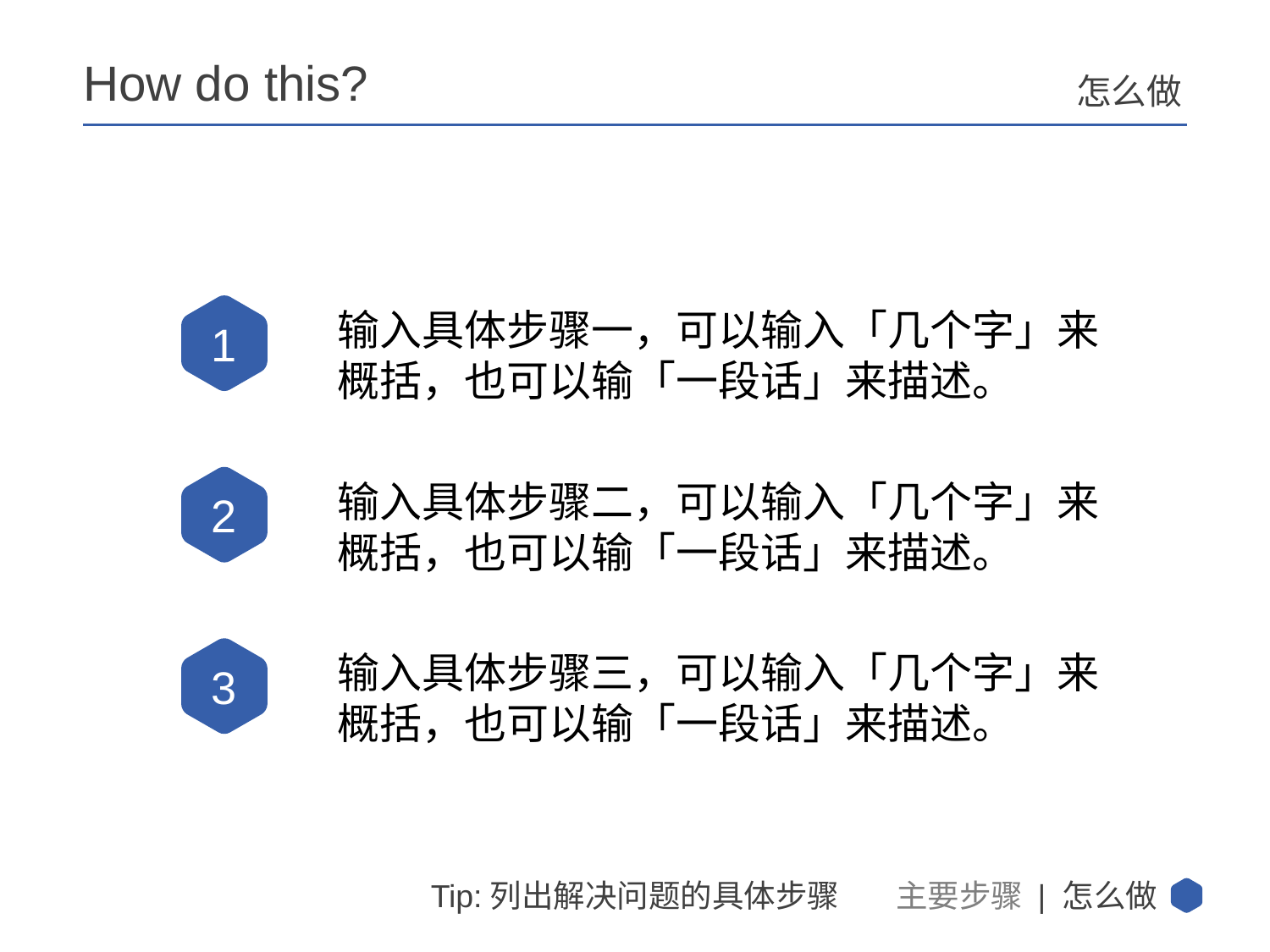

How do this?
怎么做
1
输入具体步骤一，可以输入「几个字」来概括，也可以输「一段话」来描述。
2
输入具体步骤二，可以输入「几个字」来概括，也可以输「一段话」来描述。
3
输入具体步骤三，可以输入「几个字」来概括，也可以输「一段话」来描述。
主要步骤 | 怎么做
Tip:列出解决问题的具体步骤